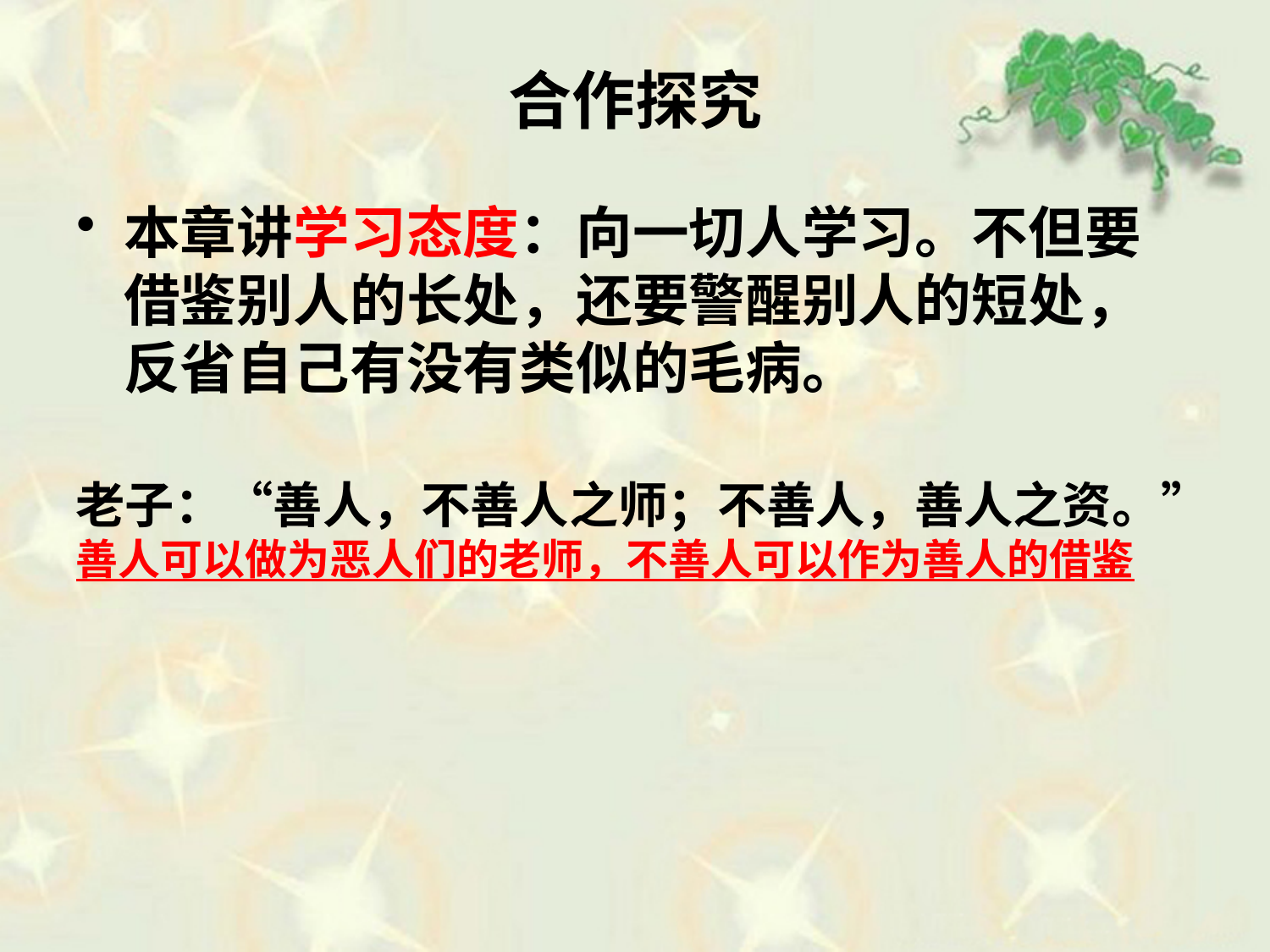

# 合作探究
本章讲学习态度：向一切人学习。不但要借鉴别人的长处，还要警醒别人的短处，反省自己有没有类似的毛病。
老子：“善人，不善人之师；不善人，善人之资。”
善人可以做为恶人们的老师，不善人可以作为善人的借鉴